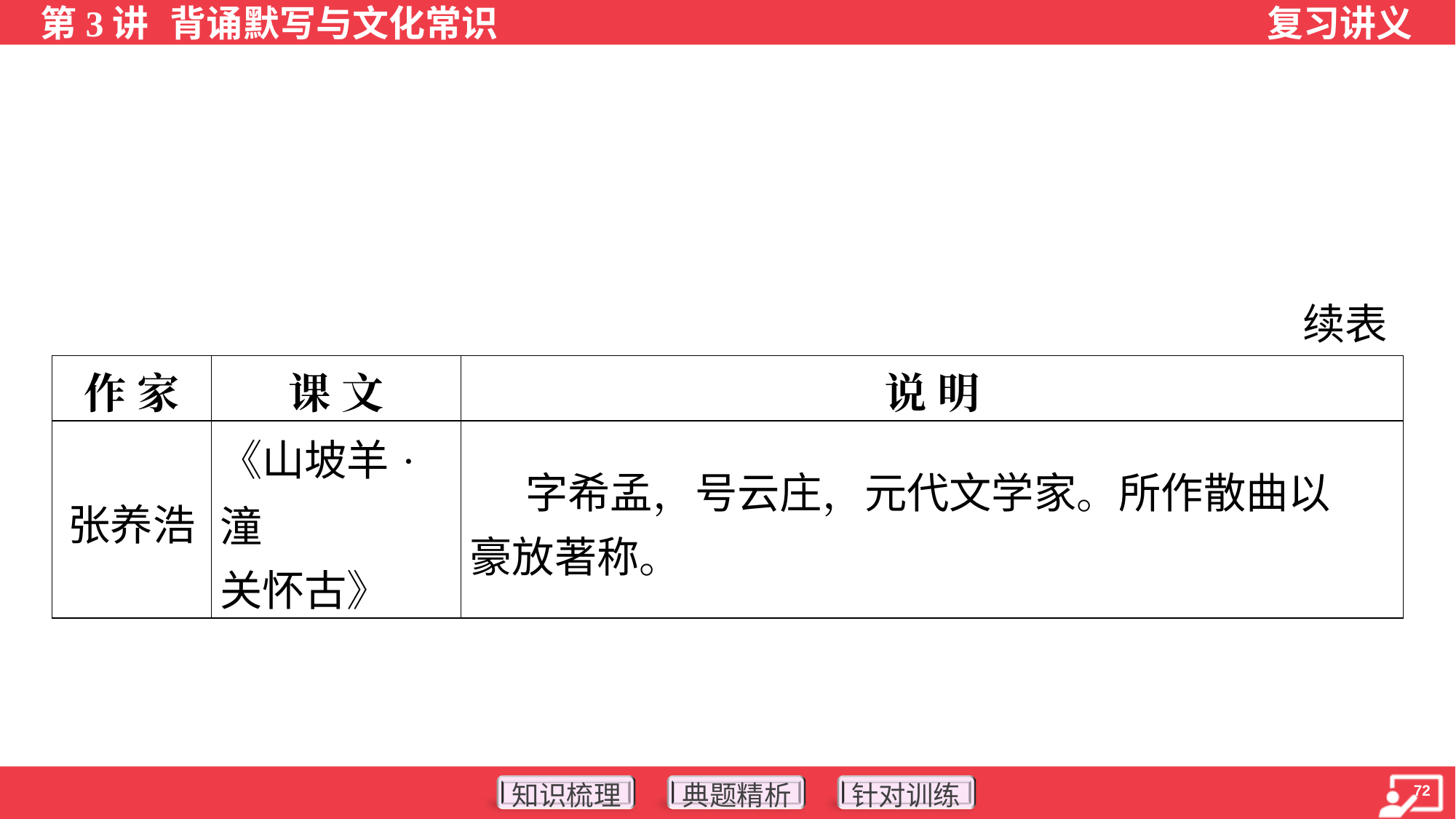

续表
| 作 家 | 课 文 | 说 明 |
| --- | --- | --- |
| 张养浩 | 《山坡羊·潼 关怀古》 | 字希孟，号云庄，元代文学家。所作散曲以 豪放著称。 |